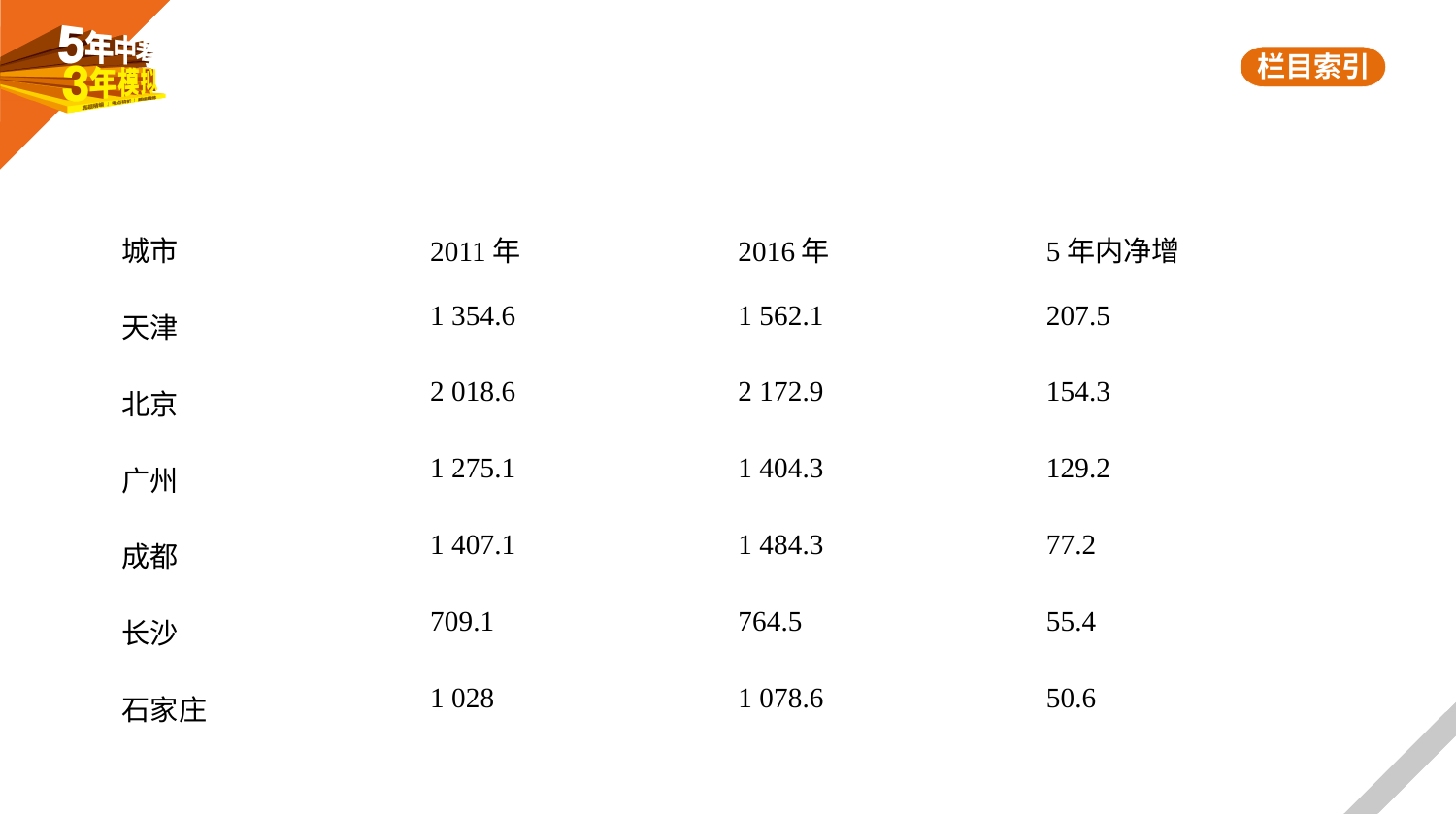

| 城市 | 2011年 | 2016年 | 5年内净增 |
| --- | --- | --- | --- |
| 天津 | 1 354.6 | 1 562.1 | 207.5 |
| 北京 | 2 018.6 | 2 172.9 | 154.3 |
| 广州 | 1 275.1 | 1 404.3 | 129.2 |
| 成都 | 1 407.1 | 1 484.3 | 77.2 |
| 长沙 | 709.1 | 764.5 | 55.4 |
| 石家庄 | 1 028 | 1 078.6 | 50.6 |